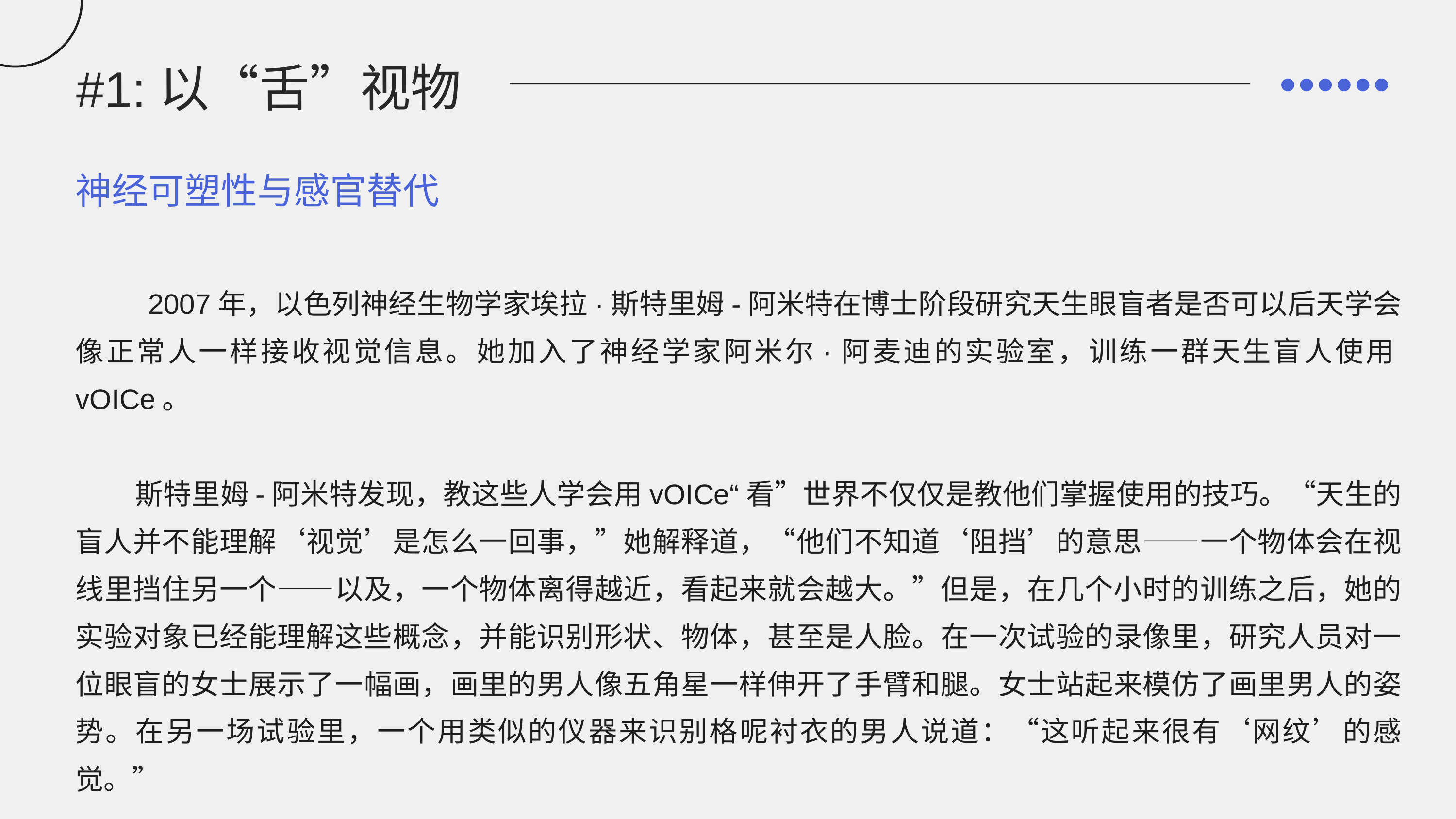

#1:以“舌”视物

神经可塑性与感官替代

         2007年，以色列神经生物学家埃拉·斯特里姆-阿米特在博士阶段研究天生眼盲者是否可以后天学会像正常人一样接收视觉信息。她加入了神经学家阿米尔·阿麦迪的实验室，训练一群天生盲人使用vOICe。

        斯特里姆-阿米特发现，教这些人学会用vOICe“看”世界不仅仅是教他们掌握使用的技巧。“天生的盲人并不能理解‘视觉’是怎么一回事，”她解释道，“他们不知道‘阻挡’的意思——一个物体会在视线里挡住另一个——以及，一个物体离得越近，看起来就会越大。”但是，在几个小时的训练之后，她的实验对象已经能理解这些概念，并能识别形状、物体，甚至是人脸。在一次试验的录像里，研究人员对一位眼盲的女士展示了一幅画，画里的男人像五角星一样伸开了手臂和腿。女士站起来模仿了画里男人的姿势。在另一场试验里，一个用类似的仪器来识别格呢衬衣的男人说道：“这听起来很有‘网纹’的感觉。”